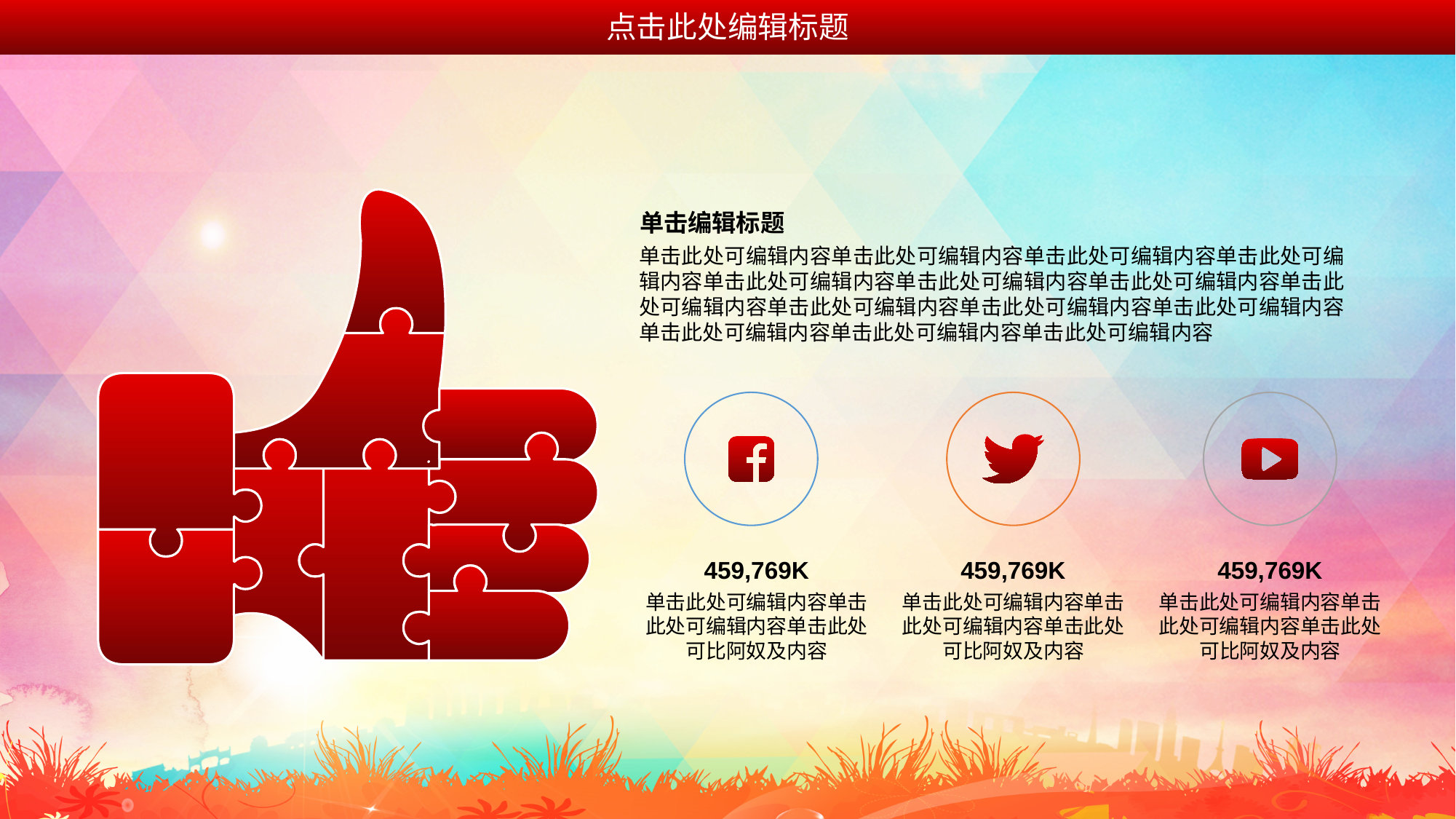

点击此处编辑标题

单击编辑标题
单击此处可编辑内容单击此处可编辑内容单击此处可编辑内容单击此处可编辑内容单击此处可编辑内容单击此处可编辑内容单击此处可编辑内容单击此处可编辑内容单击此处可编辑内容单击此处可编辑内容单击此处可编辑内容单击此处可编辑内容单击此处可编辑内容单击此处可编辑内容

459,769K
单击此处可编辑内容单击此处可编辑内容单击此处可比阿奴及内容
459,769K
单击此处可编辑内容单击此处可编辑内容单击此处可比阿奴及内容
459,769K
单击此处可编辑内容单击此处可编辑内容单击此处可比阿奴及内容